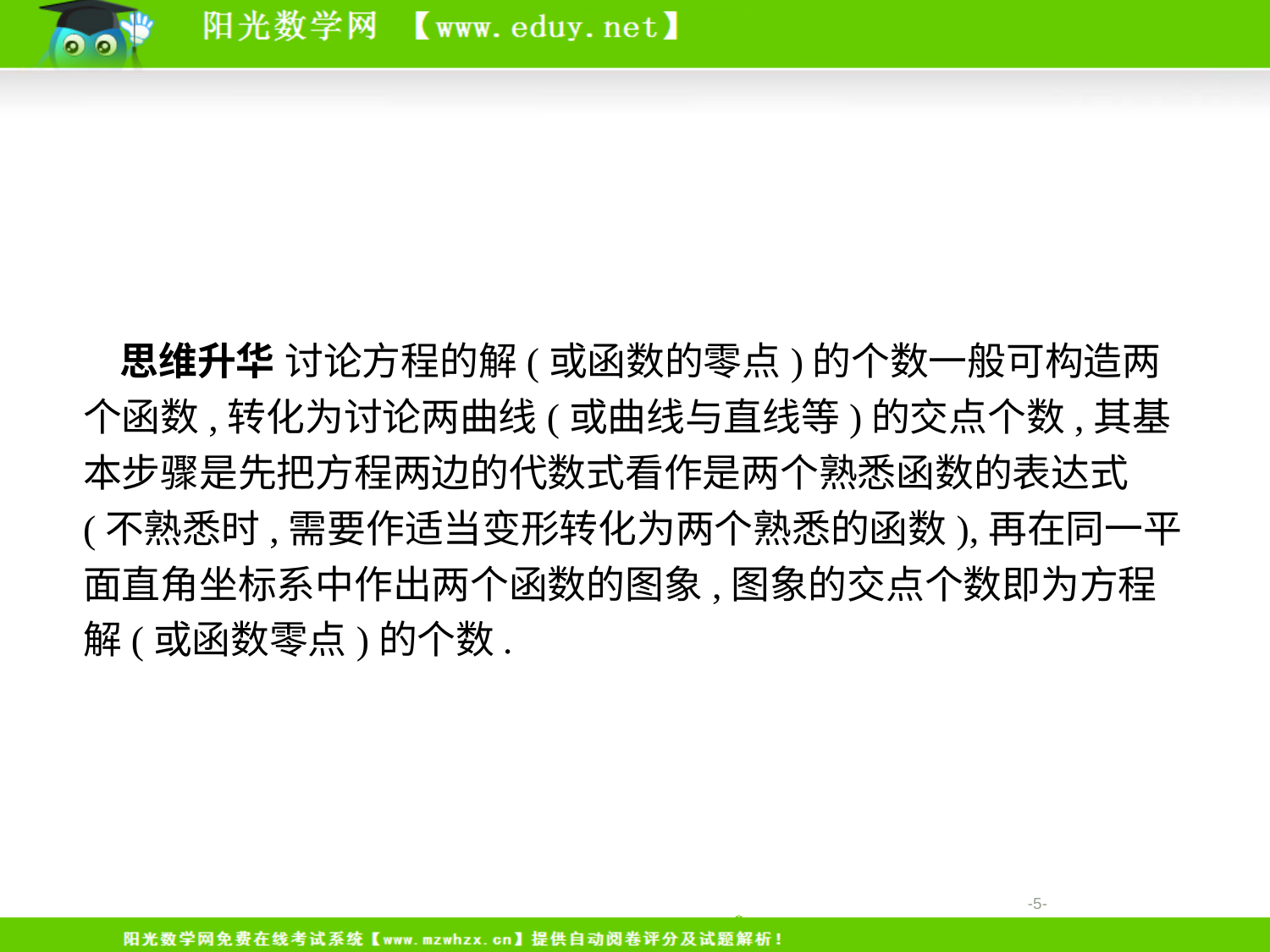

思维升华 讨论方程的解(或函数的零点)的个数一般可构造两个函数,转化为讨论两曲线(或曲线与直线等)的交点个数,其基本步骤是先把方程两边的代数式看作是两个熟悉函数的表达式(不熟悉时,需要作适当变形转化为两个熟悉的函数),再在同一平面直角坐标系中作出两个函数的图象,图象的交点个数即为方程解(或函数零点)的个数.
-5-